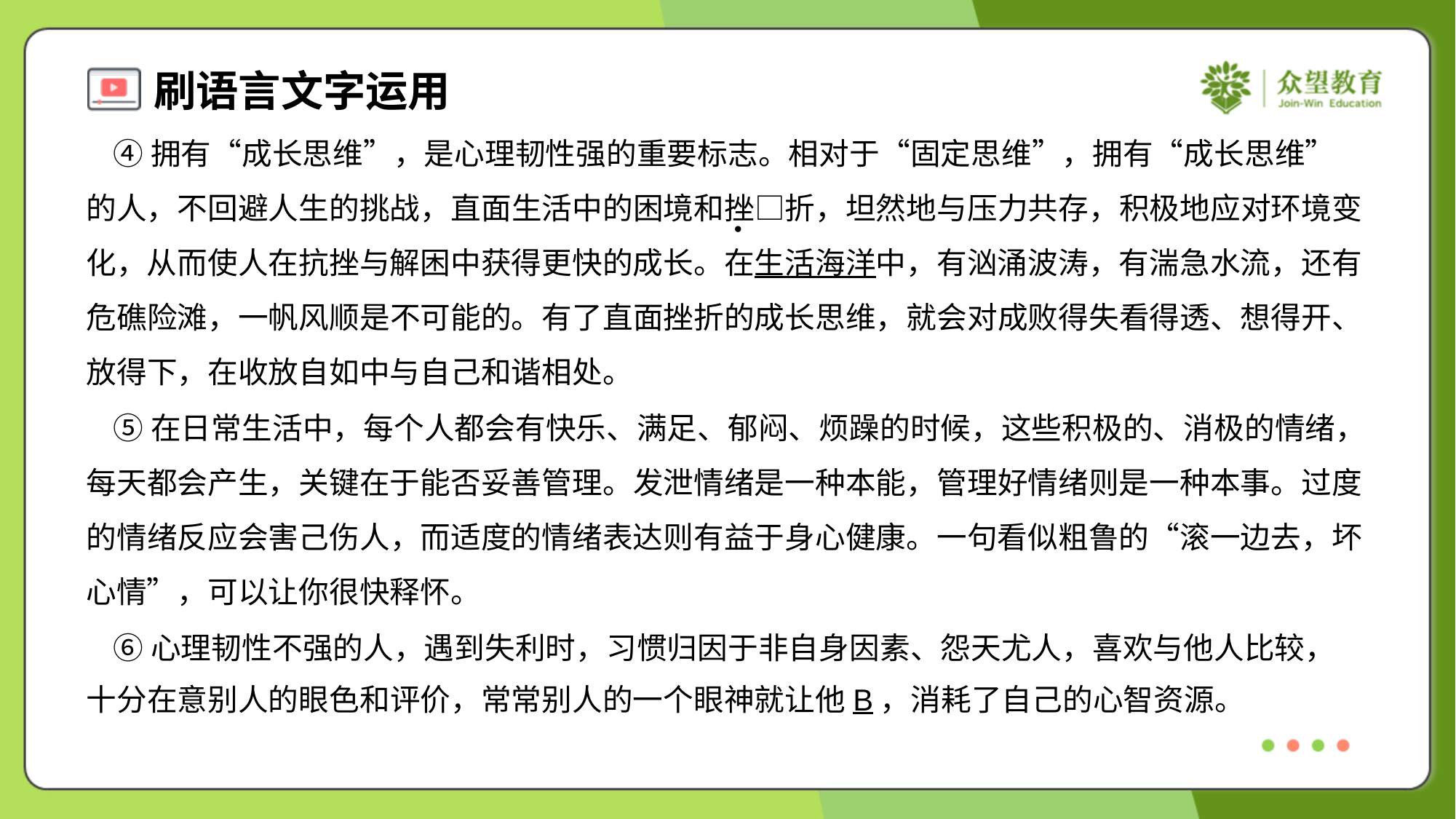

④拥有“成长思维”，是心理韧性强的重要标志。相对于“固定思维”，拥有“成长思维”
的人，不回避人生的挑战，直面生活中的困境和挫□折，坦然地与压力共存，积极地应对环境变
化，从而使人在抗挫与解困中获得更快的成长。在生活海洋中，有汹涌波涛，有湍急水流，还有
危礁险滩，一帆风顺是不可能的。有了直面挫折的成长思维，就会对成败得失看得透、想得开、
放得下，在收放自如中与自己和谐相处。
    ⑤在日常生活中，每个人都会有快乐、满足、郁闷、烦躁的时候，这些积极的、消极的情绪，
每天都会产生，关键在于能否妥善管理。发泄情绪是一种本能，管理好情绪则是一种本事。过度
的情绪反应会害己伤人，而适度的情绪表达则有益于身心健康。一句看似粗鲁的“滚一边去，坏
心情”，可以让你很快释怀。
    ⑥心理韧性不强的人，遇到失利时，习惯归因于非自身因素、怨天尤人，喜欢与他人比较，
十分在意别人的眼色和评价，常常别人的一个眼神就让他B，消耗了自己的心智资源。